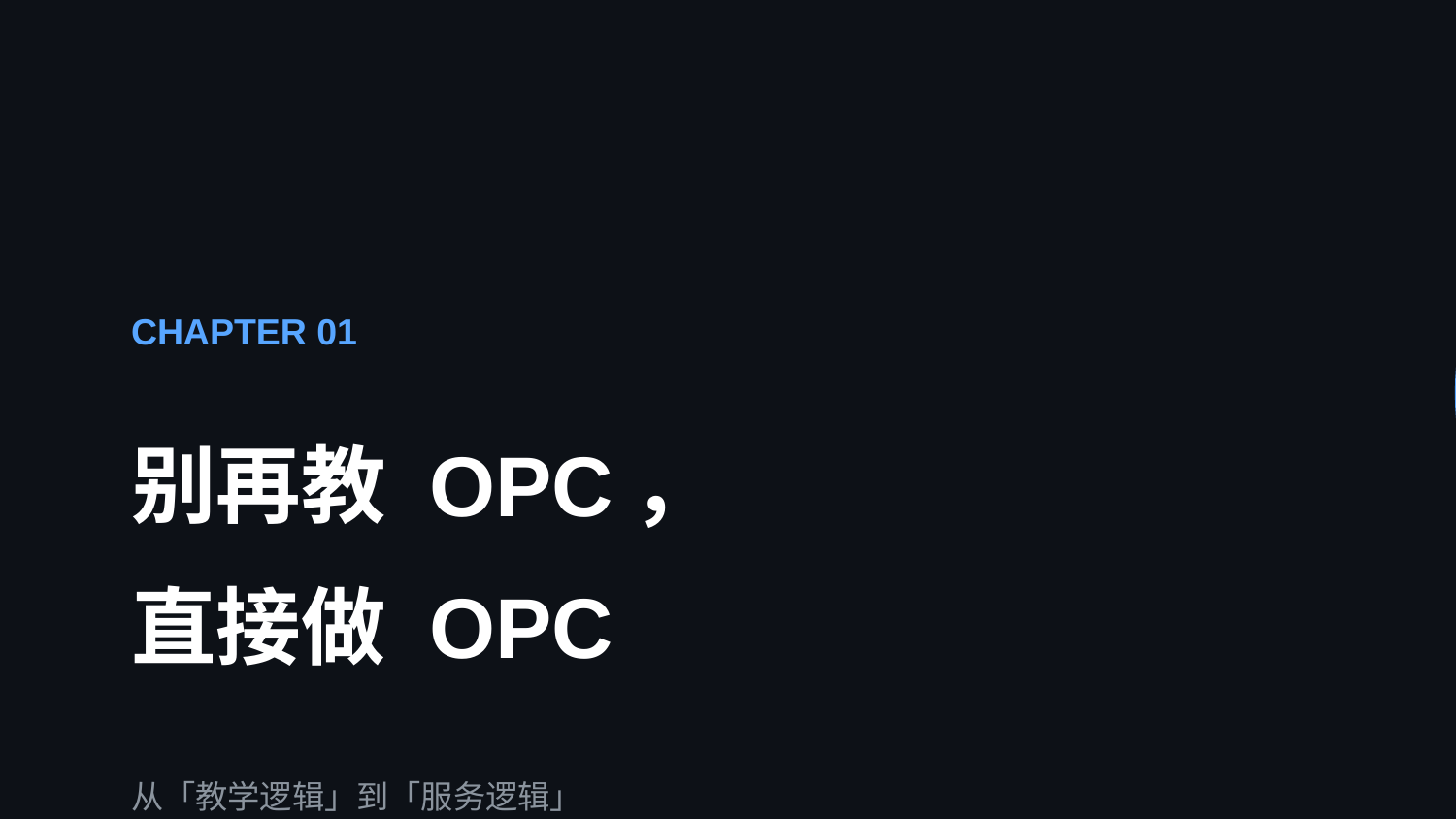

CHAPTER 01
别再教 OPC，
直接做 OPC

从「教学逻辑」到「服务逻辑」